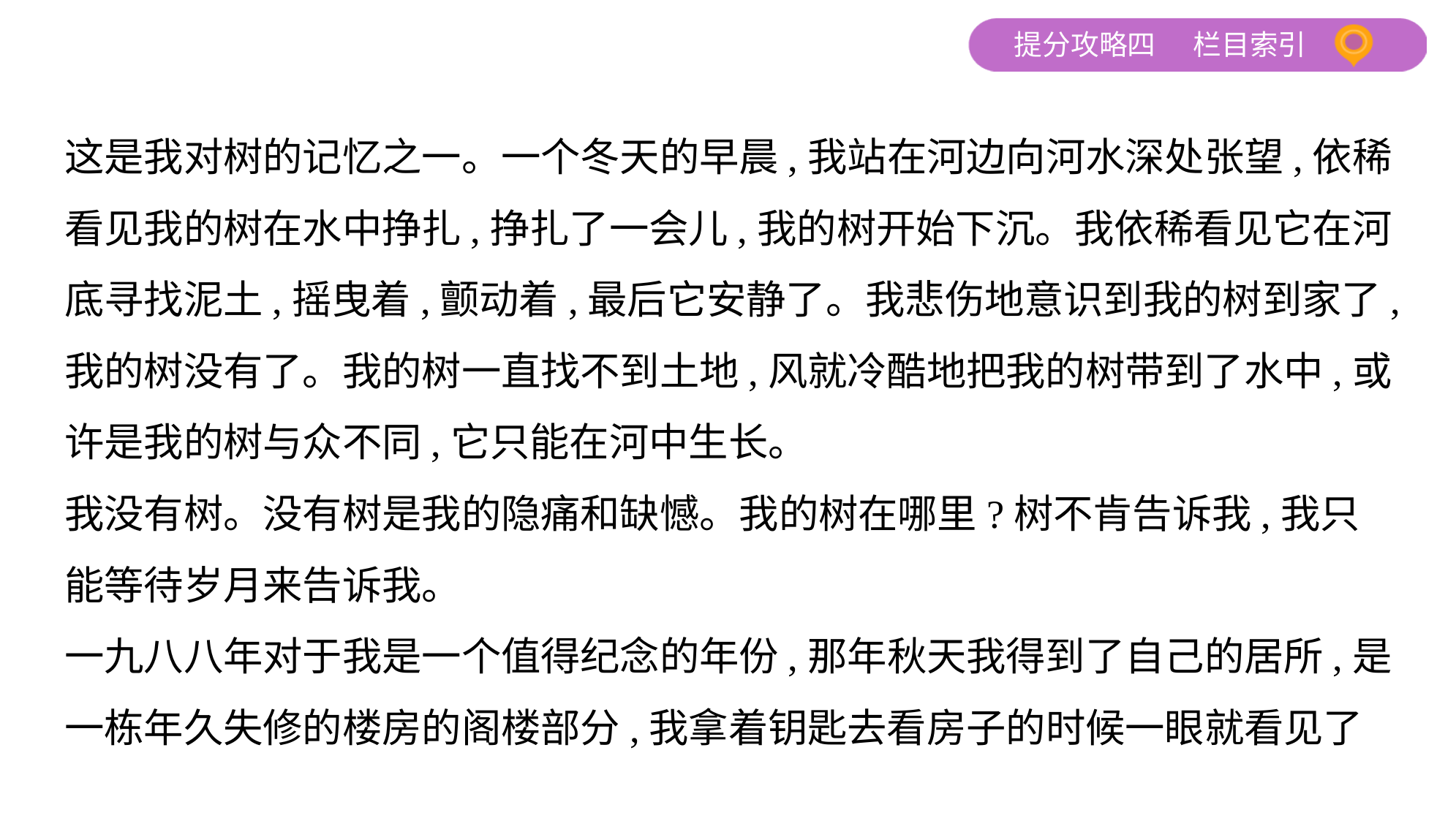

这是我对树的记忆之一。一个冬天的早晨,我站在河边向河水深处张望,依稀
看见我的树在水中挣扎,挣扎了一会儿,我的树开始下沉。我依稀看见它在河
底寻找泥土,摇曳着,颤动着,最后它安静了。我悲伤地意识到我的树到家了,
我的树没有了。我的树一直找不到土地,风就冷酷地把我的树带到了水中,或
许是我的树与众不同,它只能在河中生长。
我没有树。没有树是我的隐痛和缺憾。我的树在哪里?树不肯告诉我,我只
能等待岁月来告诉我。
一九八八年对于我是一个值得纪念的年份,那年秋天我得到了自己的居所,是
一栋年久失修的楼房的阁楼部分,我拿着钥匙去看房子的时候一眼就看见了